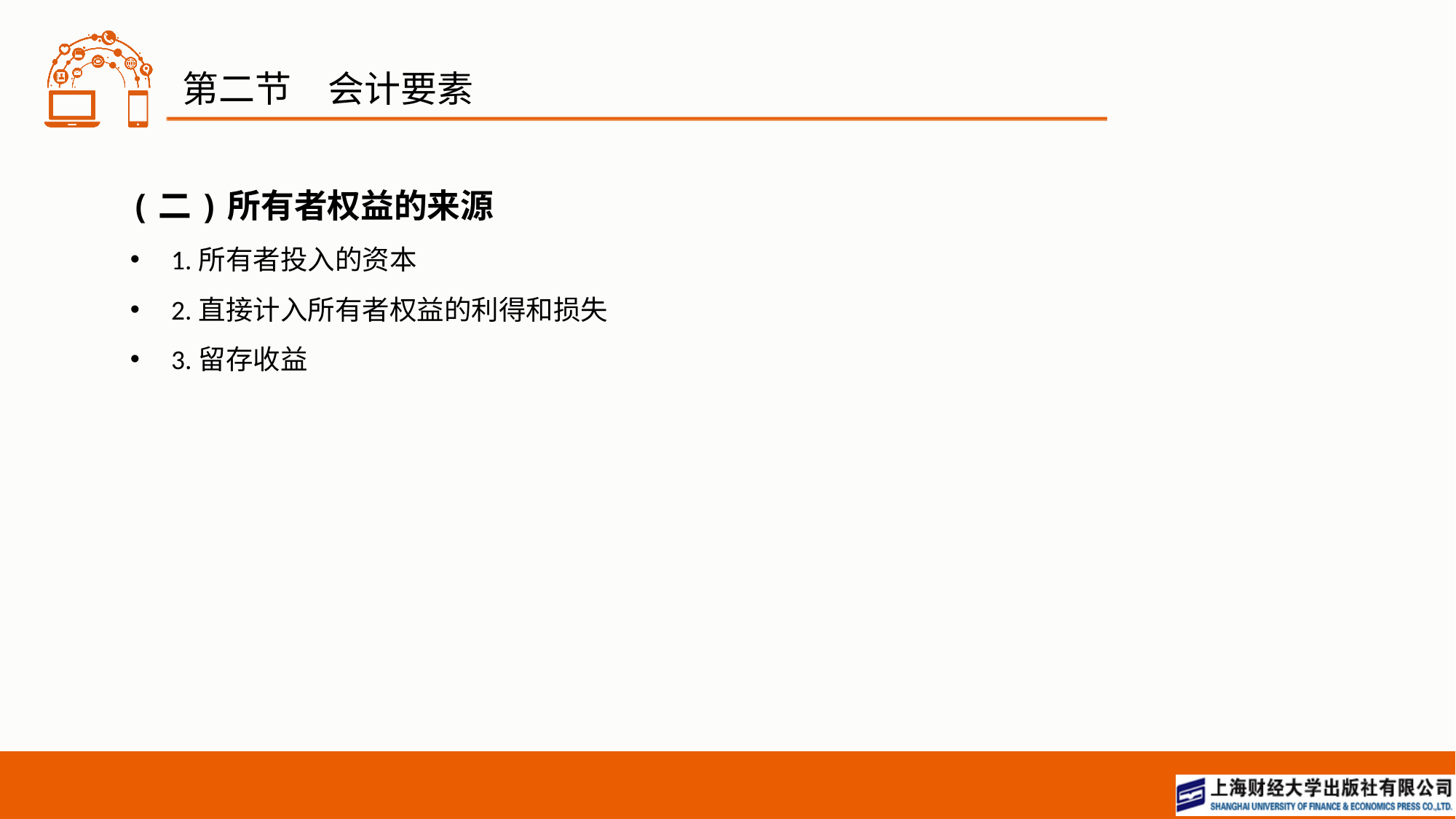

# 第二节　会计要素
(二)所有者权益的来源
1.所有者投入的资本
2.直接计入所有者权益的利得和损失
3.留存收益